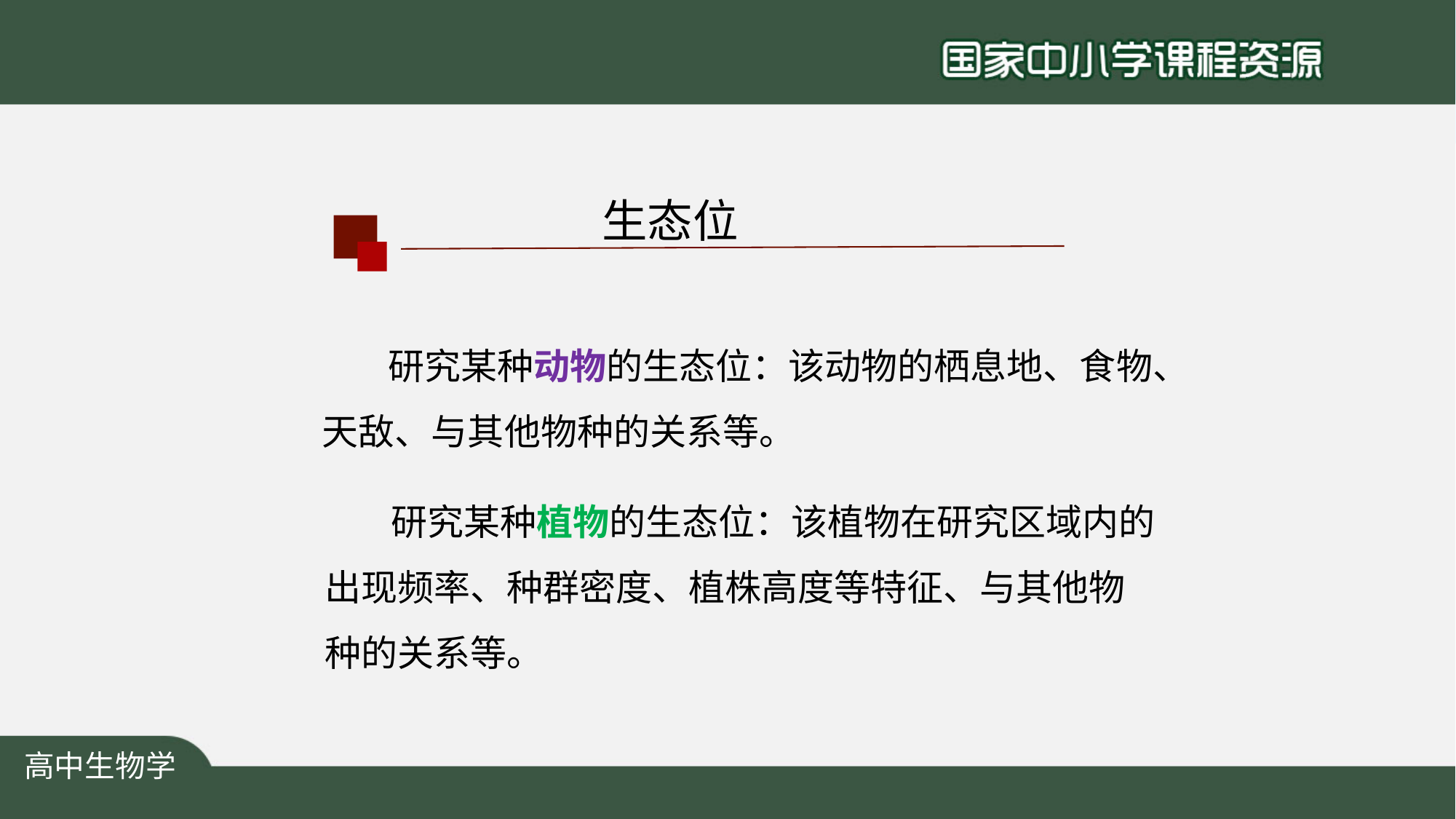

生态位

       研究某种动物的生态位：该动物的栖息地、食物、天敌、与其他物种的关系等。
       研究某种植物的生态位：该植物在研究区域内的出现频率、种群密度、植株高度等特征、与其他物种的关系等。